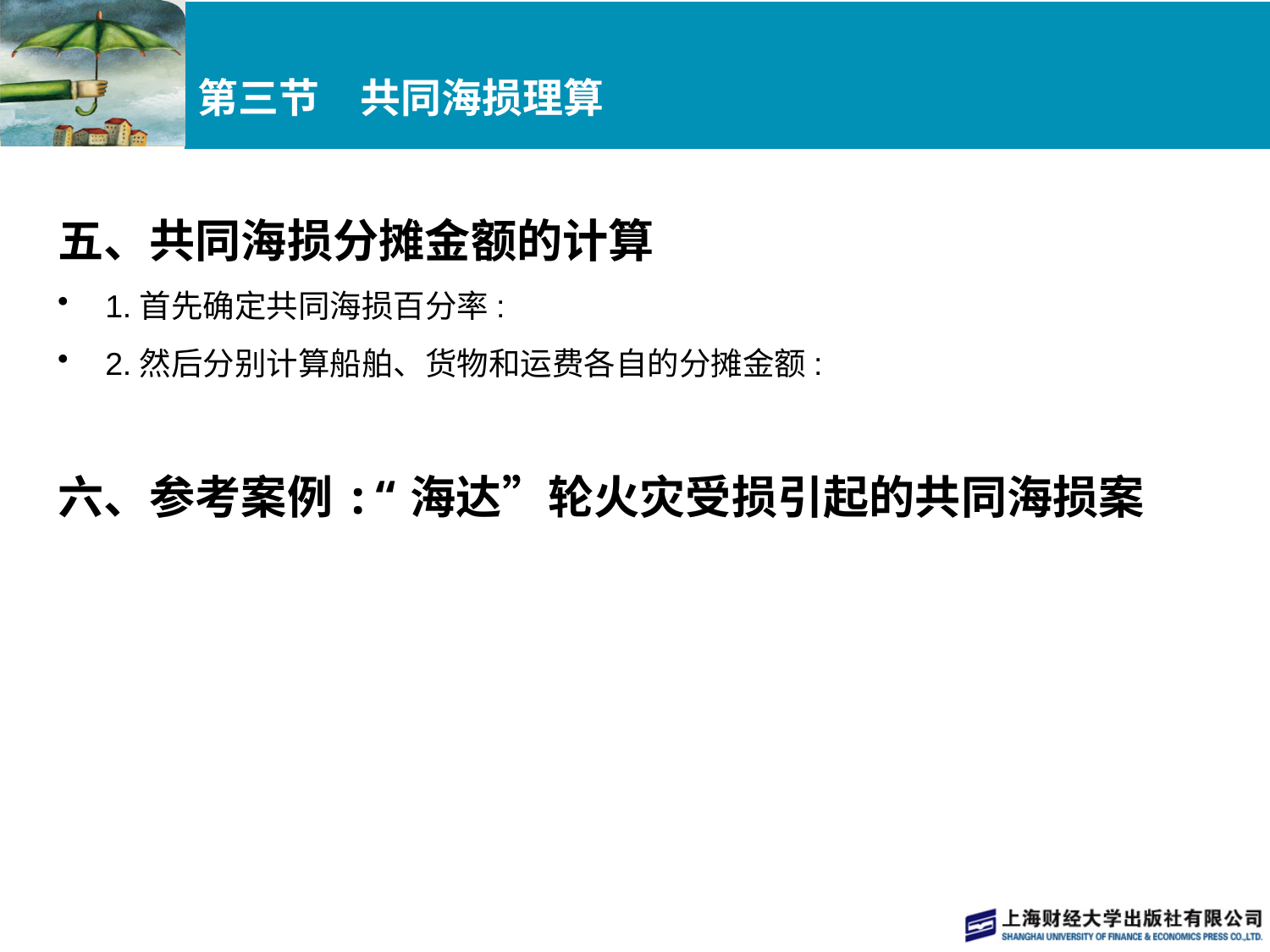

# 第三节　共同海损理算
五、共同海损分摊金额的计算
1.首先确定共同海损百分率:
2.然后分别计算船舶、货物和运费各自的分摊金额:

六、参考案例:“海达”轮火灾受损引起的共同海损案